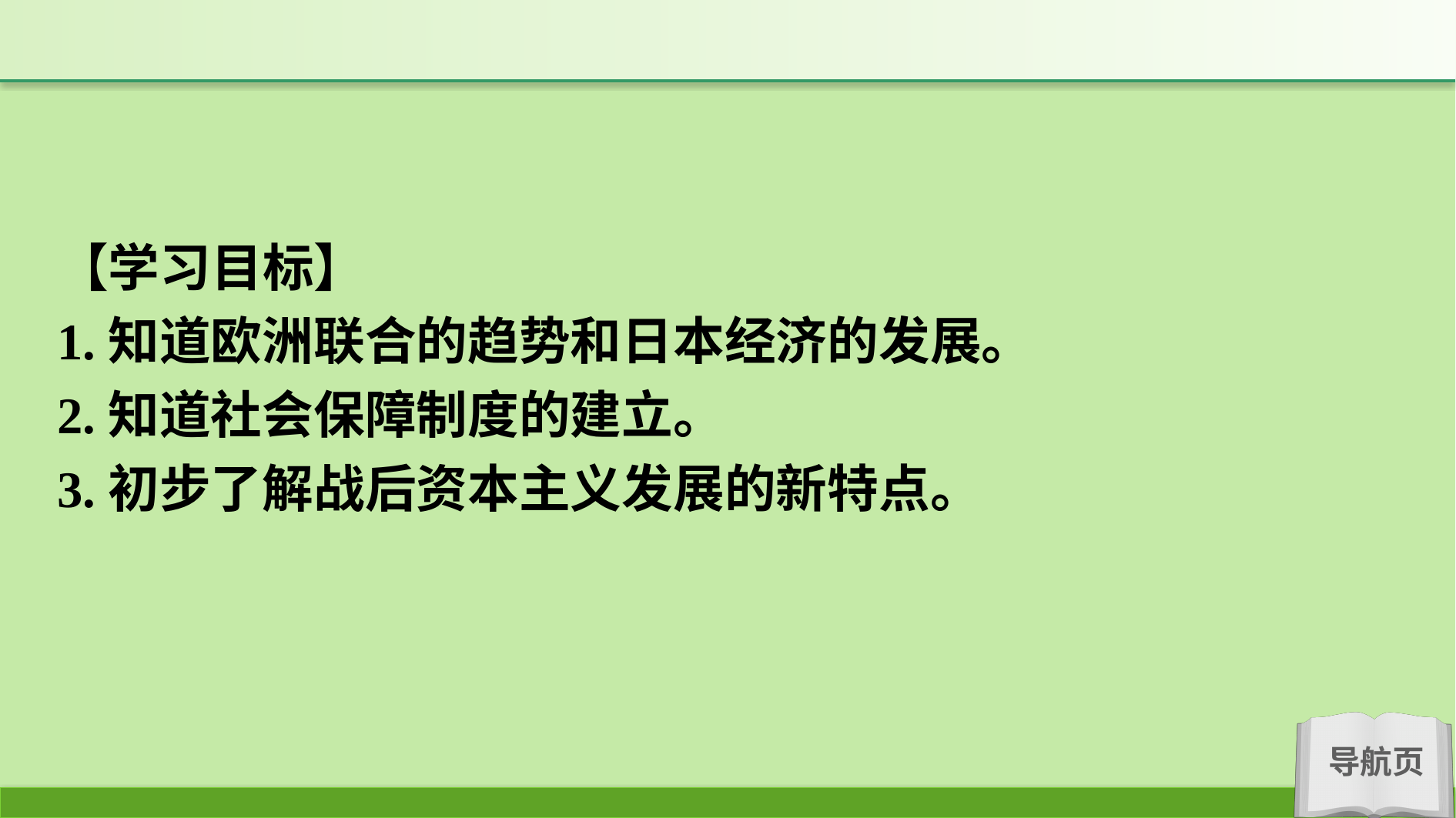

【学习目标】
1.知道欧洲联合的趋势和日本经济的发展。
2.知道社会保障制度的建立。
3.初步了解战后资本主义发展的新特点。